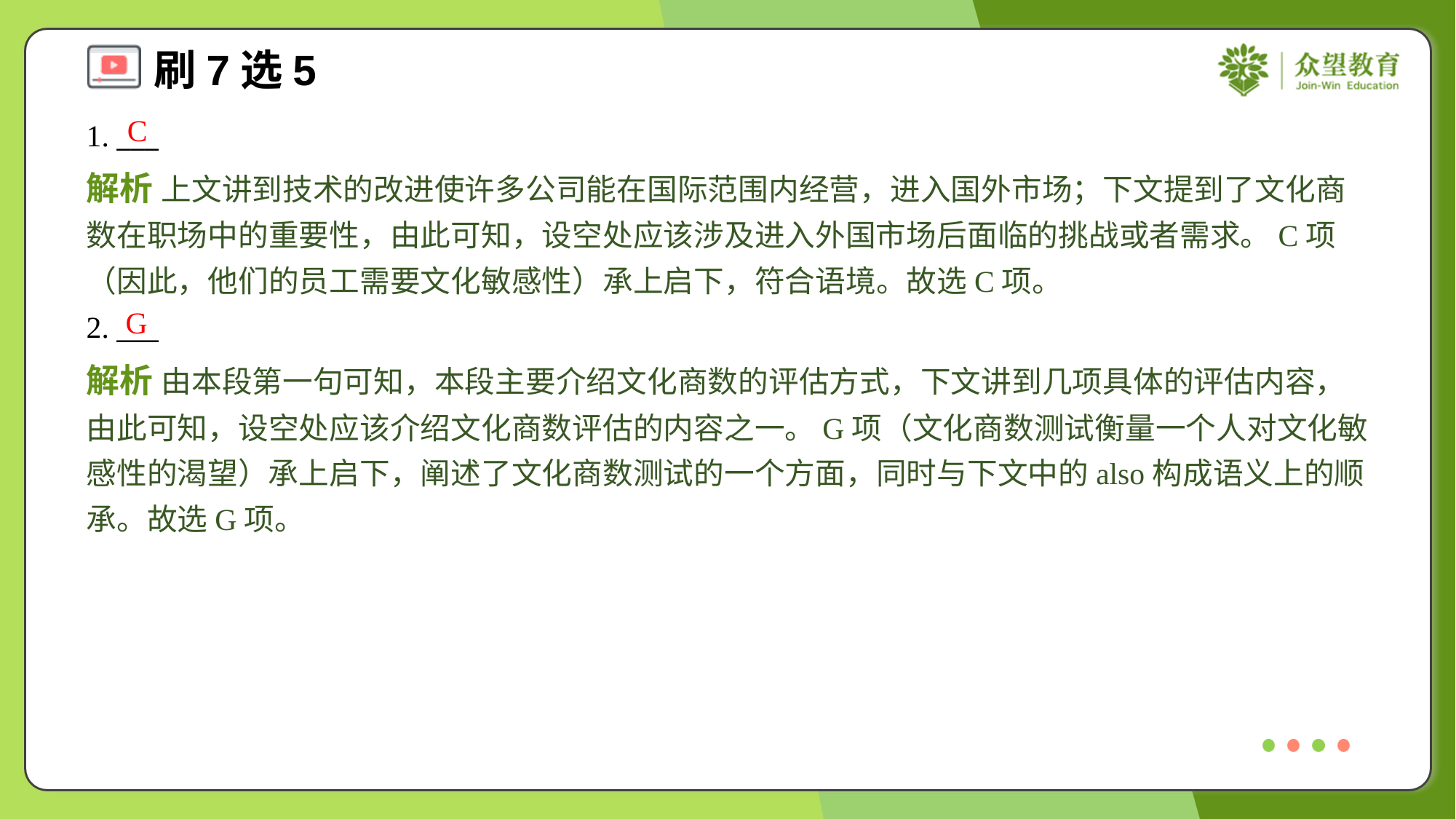

C
1. ___
解析 上文讲到技术的改进使许多公司能在国际范围内经营，进入国外市场；下文提到了文化商数在职场中的重要性，由此可知，设空处应该涉及进入外国市场后面临的挑战或者需求。C项（因此，他们的员工需要文化敏感性）承上启下，符合语境。故选C项。
G
2. ___
解析 由本段第一句可知，本段主要介绍文化商数的评估方式，下文讲到几项具体的评估内容，由此可知，设空处应该介绍文化商数评估的内容之一。G项（文化商数测试衡量一个人对文化敏感性的渴望）承上启下，阐述了文化商数测试的一个方面，同时与下文中的also构成语义上的顺承。故选G项。